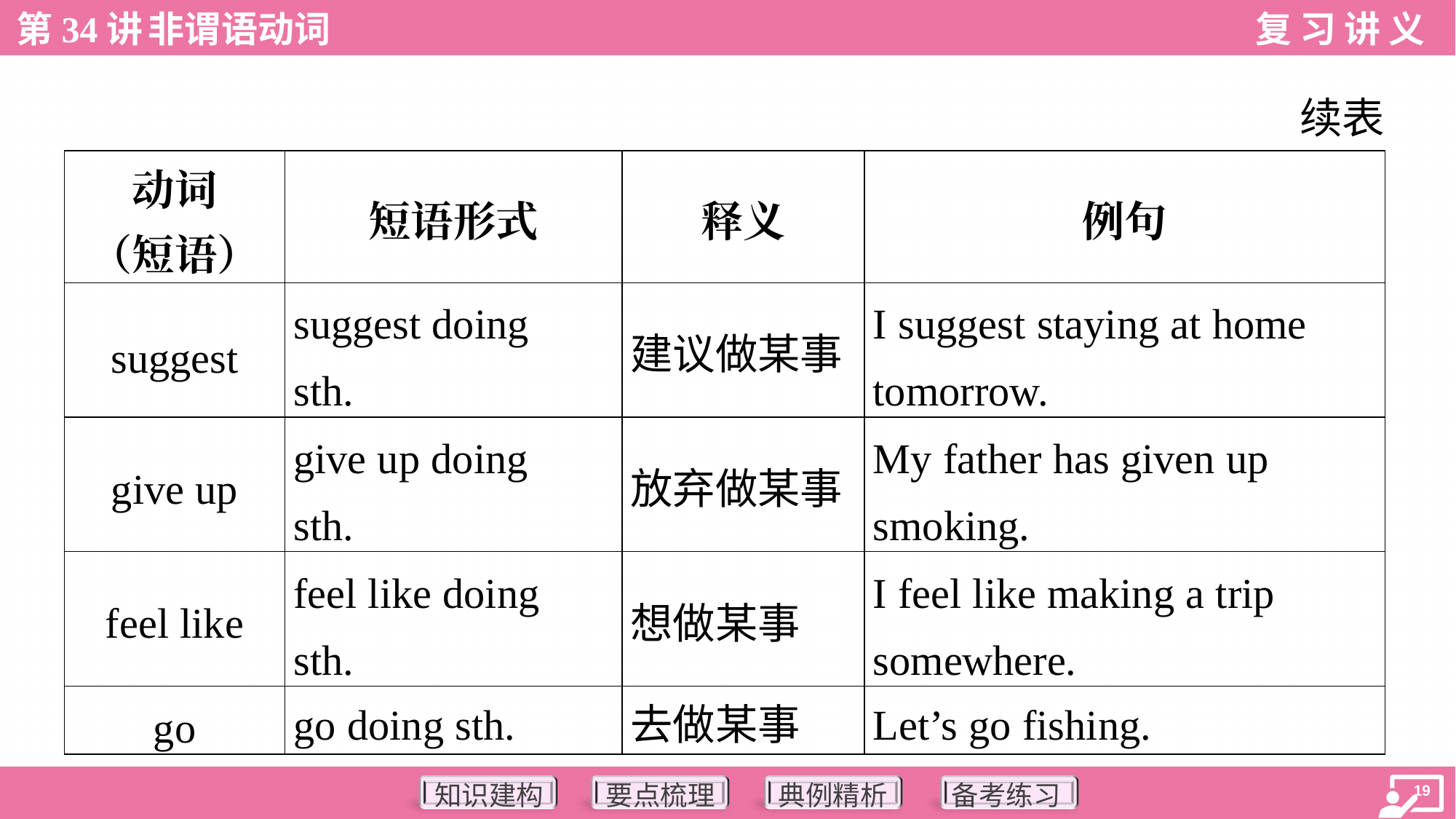

续表
| 动词 （短语） | 短语形式 | 释义 | 例句 |
| --- | --- | --- | --- |
| suggest | suggest doing sth. | 建议做某事 | I suggest staying at home tomorrow. |
| give up | give up doing sth. | 放弃做某事 | My father has given up smoking. |
| feel like | feel like doing sth. | 想做某事 | I feel like making a trip somewhere. |
| go | go doing sth. | 去做某事 | Let’s go fishing. |